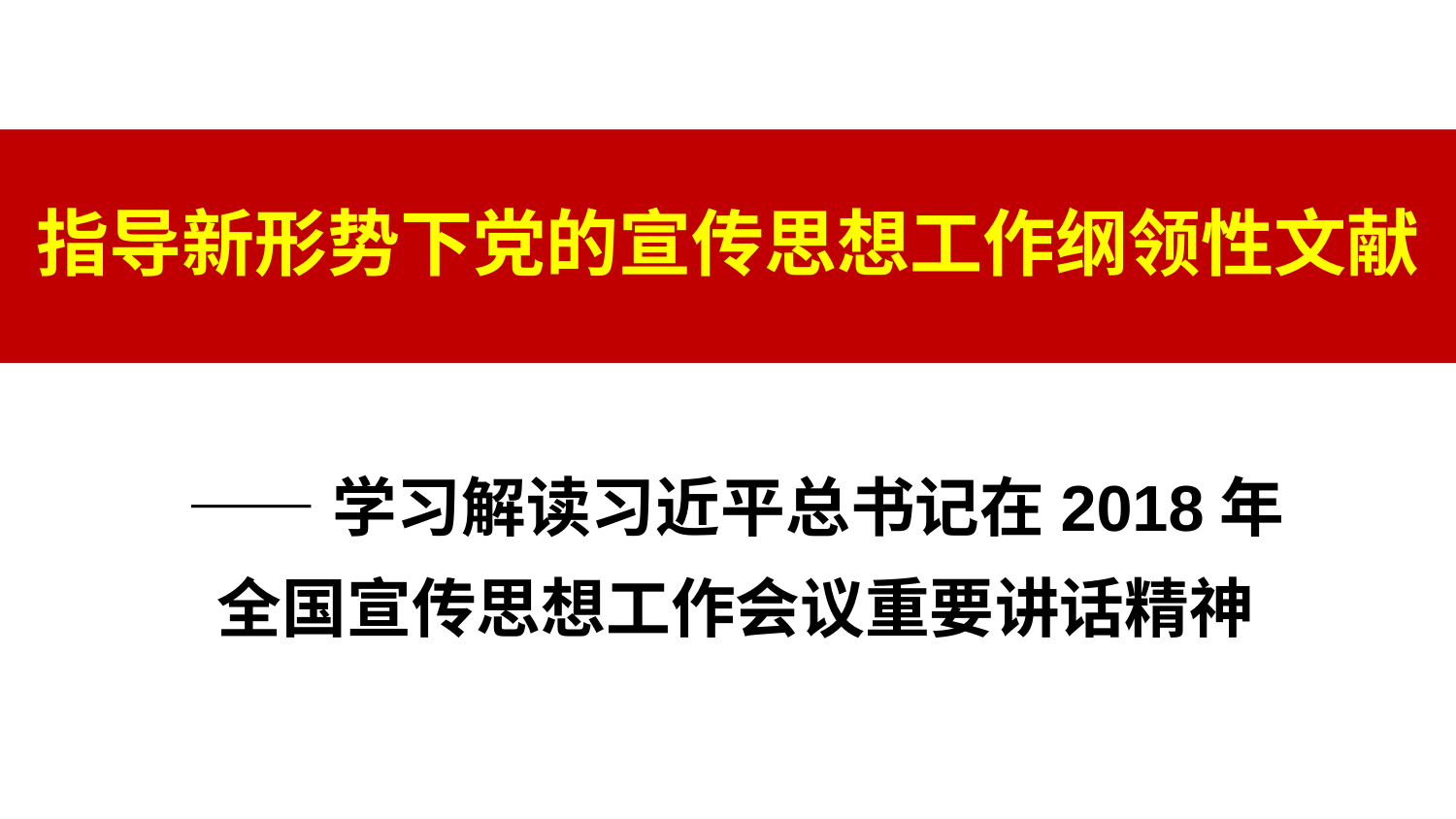

指导新形势下党的宣传思想工作纲领性文献
——学习解读习近平总书记在2018年
全国宣传思想工作会议重要讲话精神